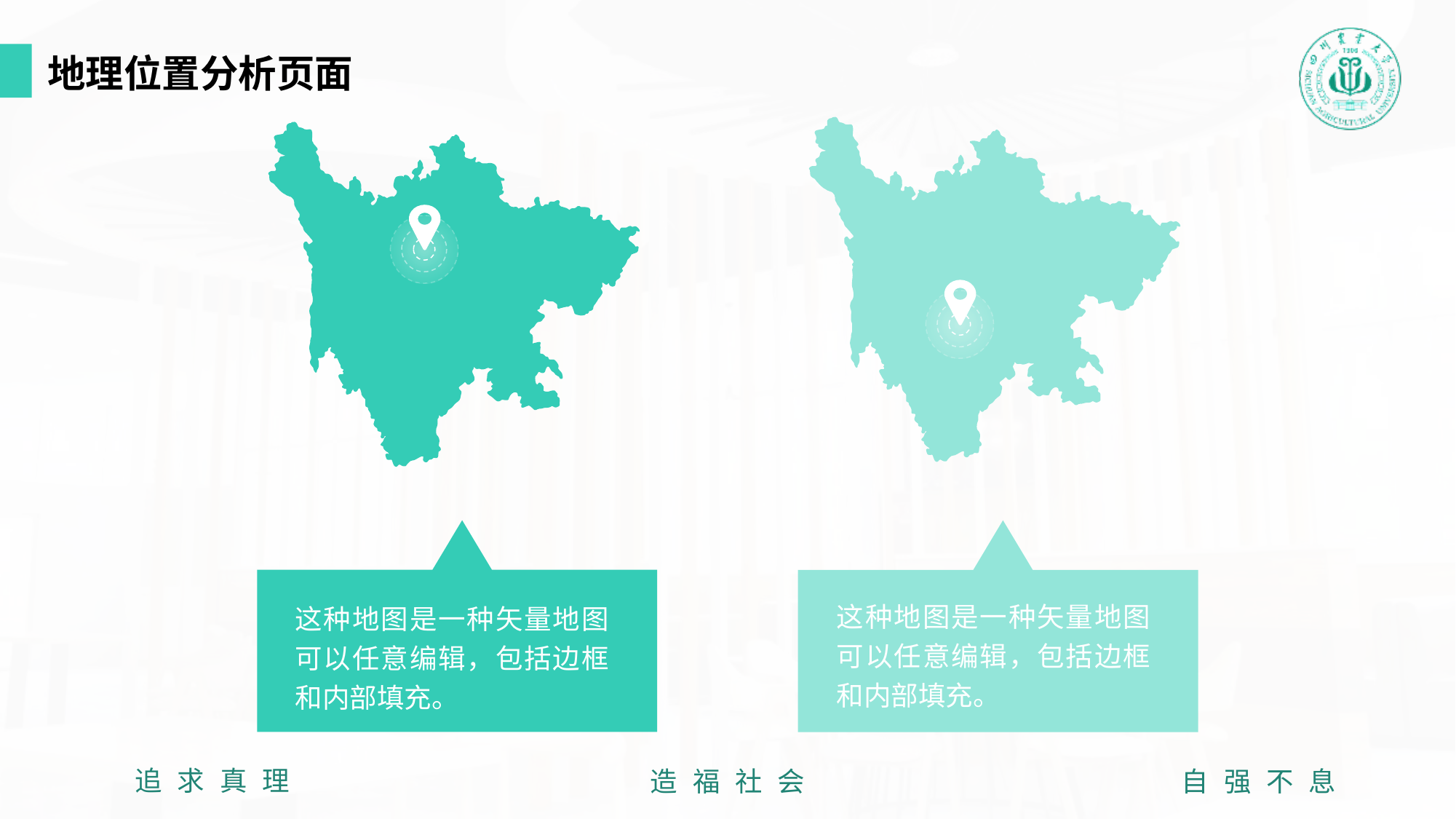

地理位置分析页面

这种地图是一种矢量地图可以任意编辑，包括边框和内部填充。

这种地图是一种矢量地图可以任意编辑，包括边框和内部填充。